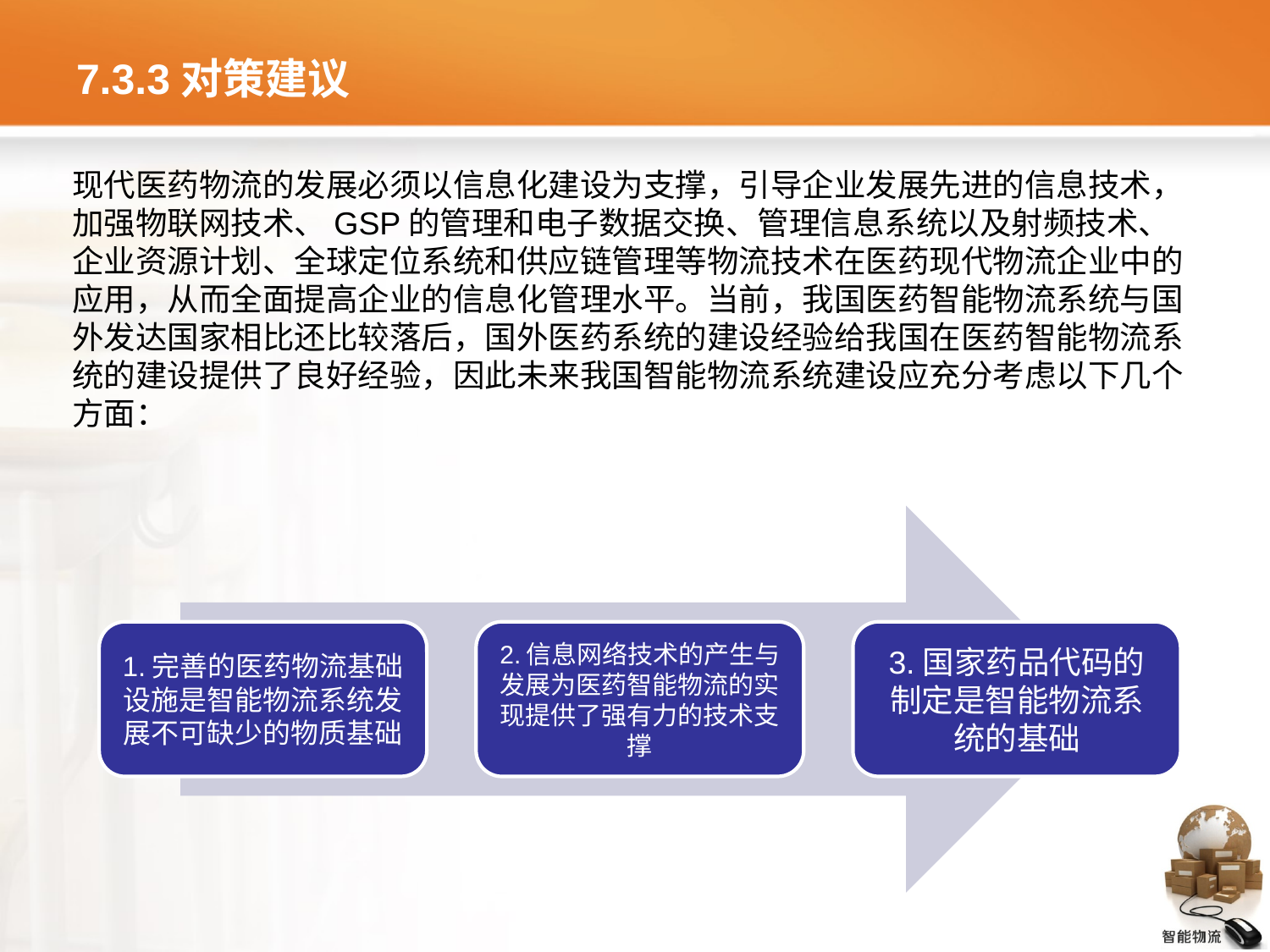

# 7.3.3对策建议
现代医药物流的发展必须以信息化建设为支撑，引导企业发展先进的信息技术，加强物联网技术、GSP的管理和电子数据交换、管理信息系统以及射频技术、企业资源计划、全球定位系统和供应链管理等物流技术在医药现代物流企业中的应用，从而全面提高企业的信息化管理水平。当前，我国医药智能物流系统与国外发达国家相比还比较落后，国外医药系统的建设经验给我国在医药智能物流系统的建设提供了良好经验，因此未来我国智能物流系统建设应充分考虑以下几个方面：

1.完善的医药物流基础设施是智能物流系统发展不可缺少的物质基础
2.信息网络技术的产生与发展为医药智能物流的实现提供了强有力的技术支撑
3.国家药品代码的制定是智能物流系统的基础